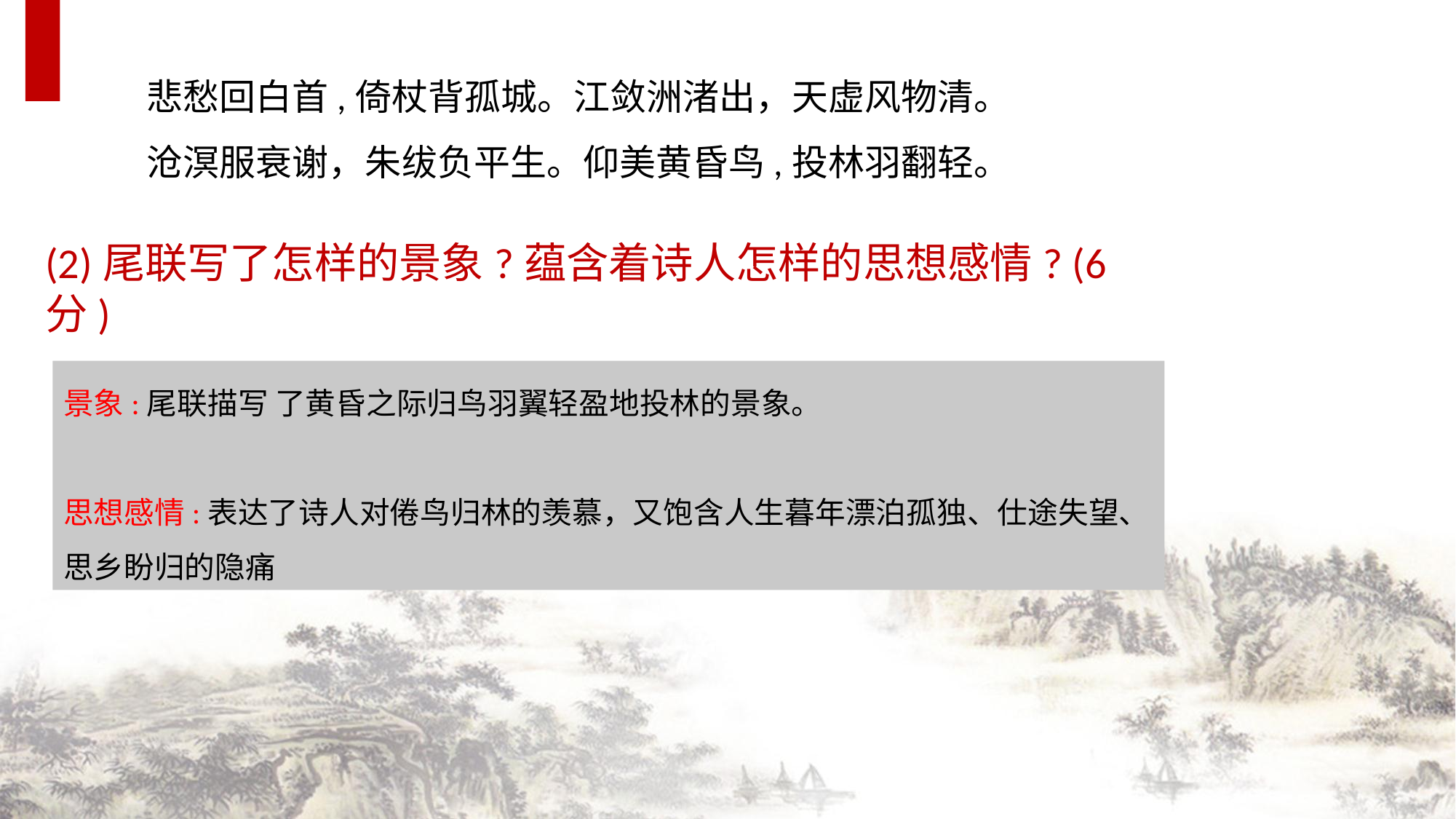

悲愁回白首,倚杖背孤城。江敛洲渚出，天虚风物清。
沧溟服衰谢，朱绂负平生。仰美黄昏鸟,投林羽翻轻。
(2)尾联写了怎样的景象?蕴含着诗人怎样的思想感情? (6分)
景象:尾联描写 了黄昏之际归鸟羽翼轻盈地投林的景象。

思想感情:表达了诗人对倦鸟归林的羡慕，又饱含人生暮年漂泊孤独、仕途失望、思乡盼归的隐痛